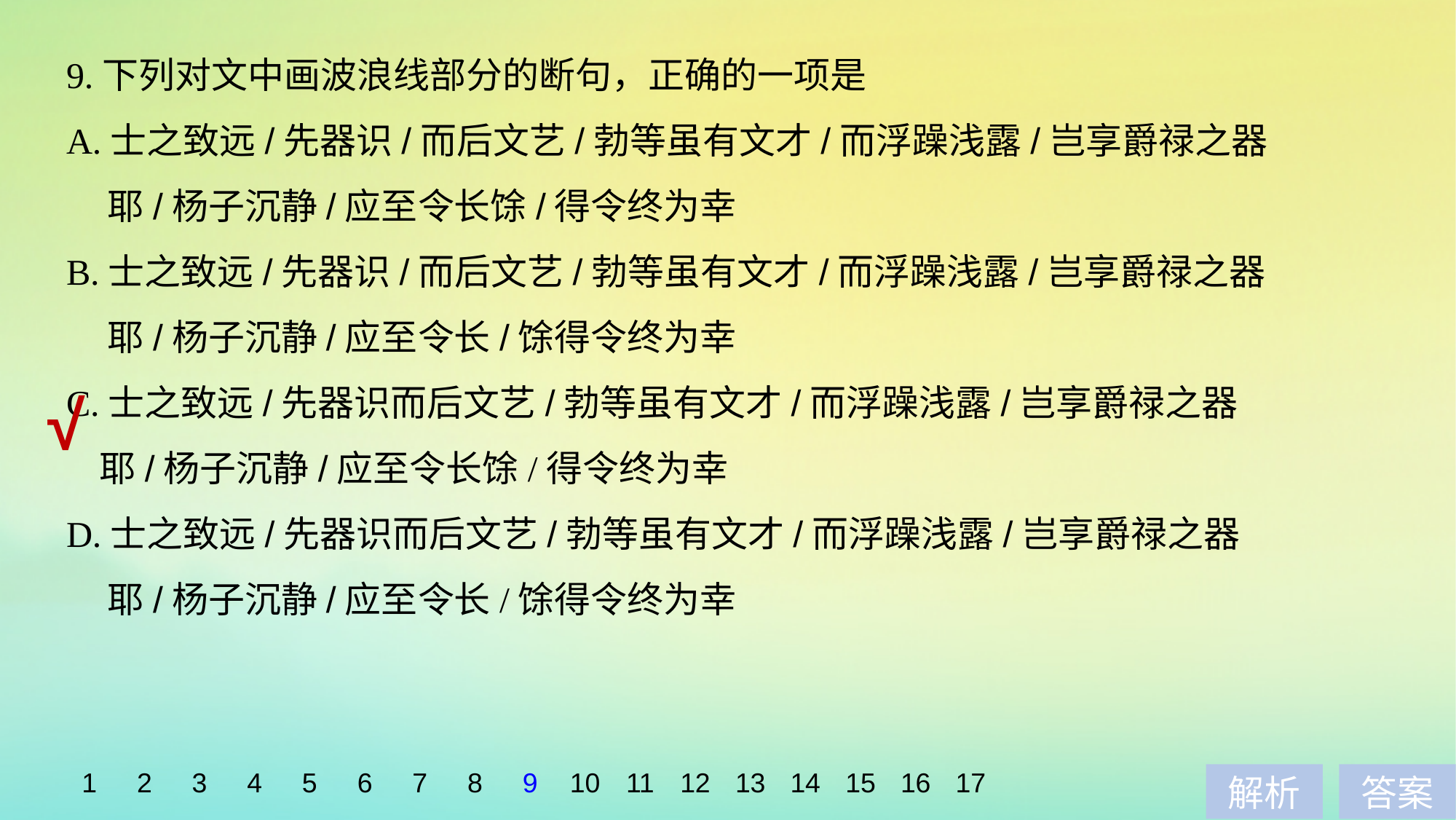

9.下列对文中画波浪线部分的断句，正确的一项是
A.士之致远/先器识/而后文艺/勃等虽有文才/而浮躁浅露/岂享爵禄之器
    耶/杨子沉静/应至令长馀/得令终为幸
B.士之致远/先器识/而后文艺/勃等虽有文才/而浮躁浅露/岂享爵禄之器
    耶/杨子沉静/应至令长/馀得令终为幸
C.士之致远/先器识而后文艺/勃等虽有文才/而浮躁浅露/岂享爵禄之器
   耶/杨子沉静/应至令长馀/得令终为幸
D.士之致远/先器识而后文艺/勃等虽有文才/而浮躁浅露/岂享爵禄之器
    耶/杨子沉静/应至令长/馀得令终为幸
√
1
2
3
4
5
6
7
8
9
10
11
12
13
14
15
16
17
解析
答案